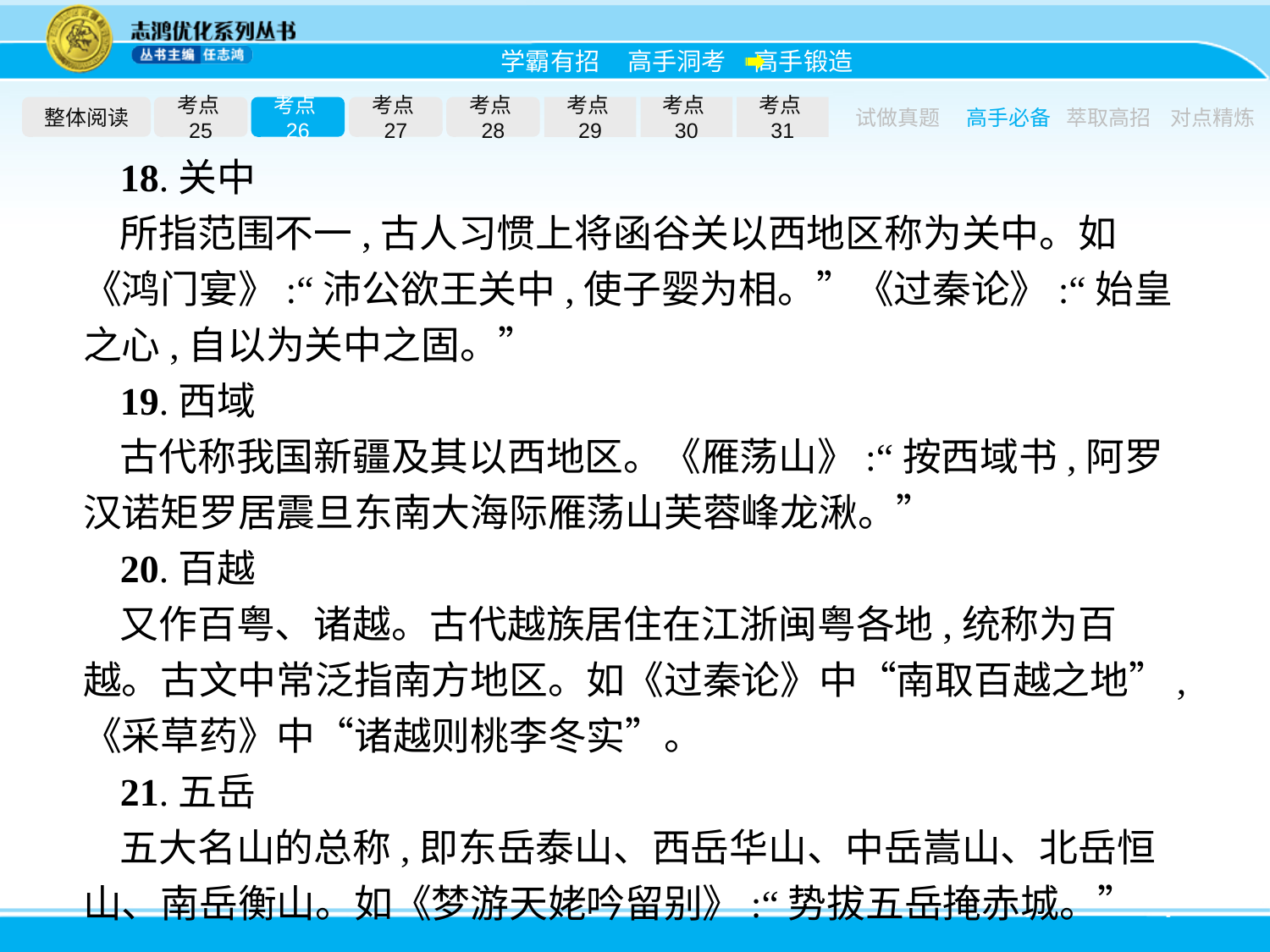

整体阅读
考点25
考点26
考点27
考点28
考点29
考点30
考点31
试做真题
高手必备
萃取高招
对点精炼
18.关中
所指范围不一,古人习惯上将函谷关以西地区称为关中。如《鸿门宴》:“沛公欲王关中,使子婴为相。”《过秦论》:“始皇之心,自以为关中之固。”
19.西域
古代称我国新疆及其以西地区。《雁荡山》:“按西域书,阿罗汉诺矩罗居震旦东南大海际雁荡山芙蓉峰龙湫。”
20.百越
又作百粤、诸越。古代越族居住在江浙闽粤各地,统称为百越。古文中常泛指南方地区。如《过秦论》中“南取百越之地”,《采草药》中“诸越则桃李冬实”。
21.五岳
五大名山的总称,即东岳泰山、西岳华山、中岳嵩山、北岳恒山、南岳衡山。如《梦游天姥吟留别》:“势拔五岳掩赤城。”